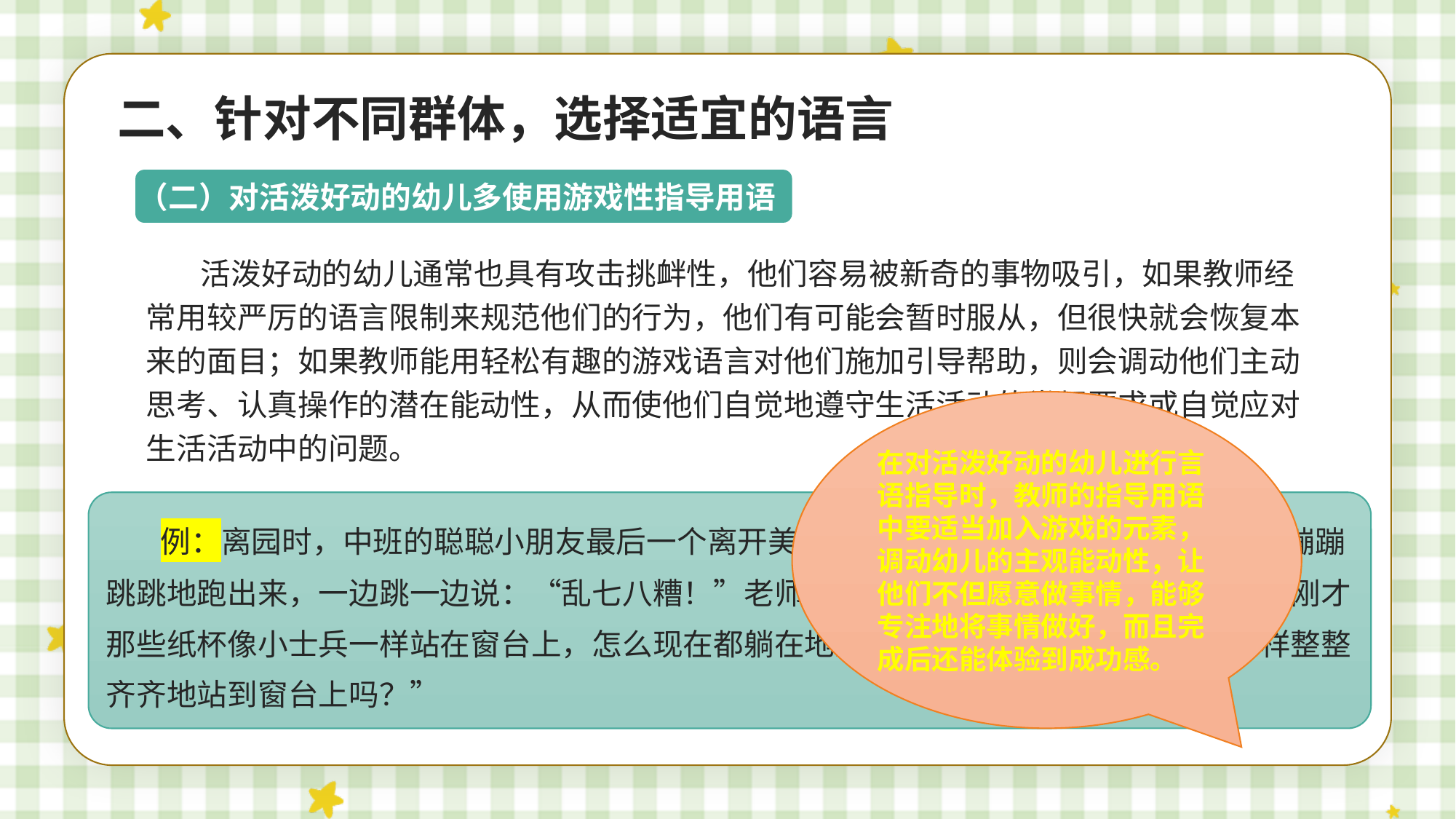

二、针对不同群体，选择适宜的语言
（二）对活泼好动的幼儿多使用游戏性指导用语
活泼好动的幼儿通常也具有攻击挑衅性，他们容易被新奇的事物吸引，如果教师经常用较严厉的语言限制来规范他们的行为，他们有可能会暂时服从，但很快就会恢复本来的面目；如果教师能用轻松有趣的游戏语言对他们施加引导帮助，则会调动他们主动思考、认真操作的潜在能动性，从而使他们自觉地遵守生活活动的常规要求或自觉应对生活活动中的问题。
在对活泼好动的幼儿进行言语指导时，教师的指导用语中要适当加入游戏的元素，调动幼儿的主观能动性，让他们不但愿意做事情，能够专注地将事情做好，而且完成后还能体验到成功感。
例：离园时，中班的聪聪小朋友最后一个离开美工区，他看了一眼被他弄乱的纸杯，蹦蹦跳跳地跑出来，一边跳一边说：“乱七八糟！”老师听到后和颜悦色地对他说：“聪聪，刚才那些纸杯像小士兵一样站在窗台上，怎么现在都躺在地上了？你能让他们再像小士兵一样整整齐齐地站到窗台上吗？”